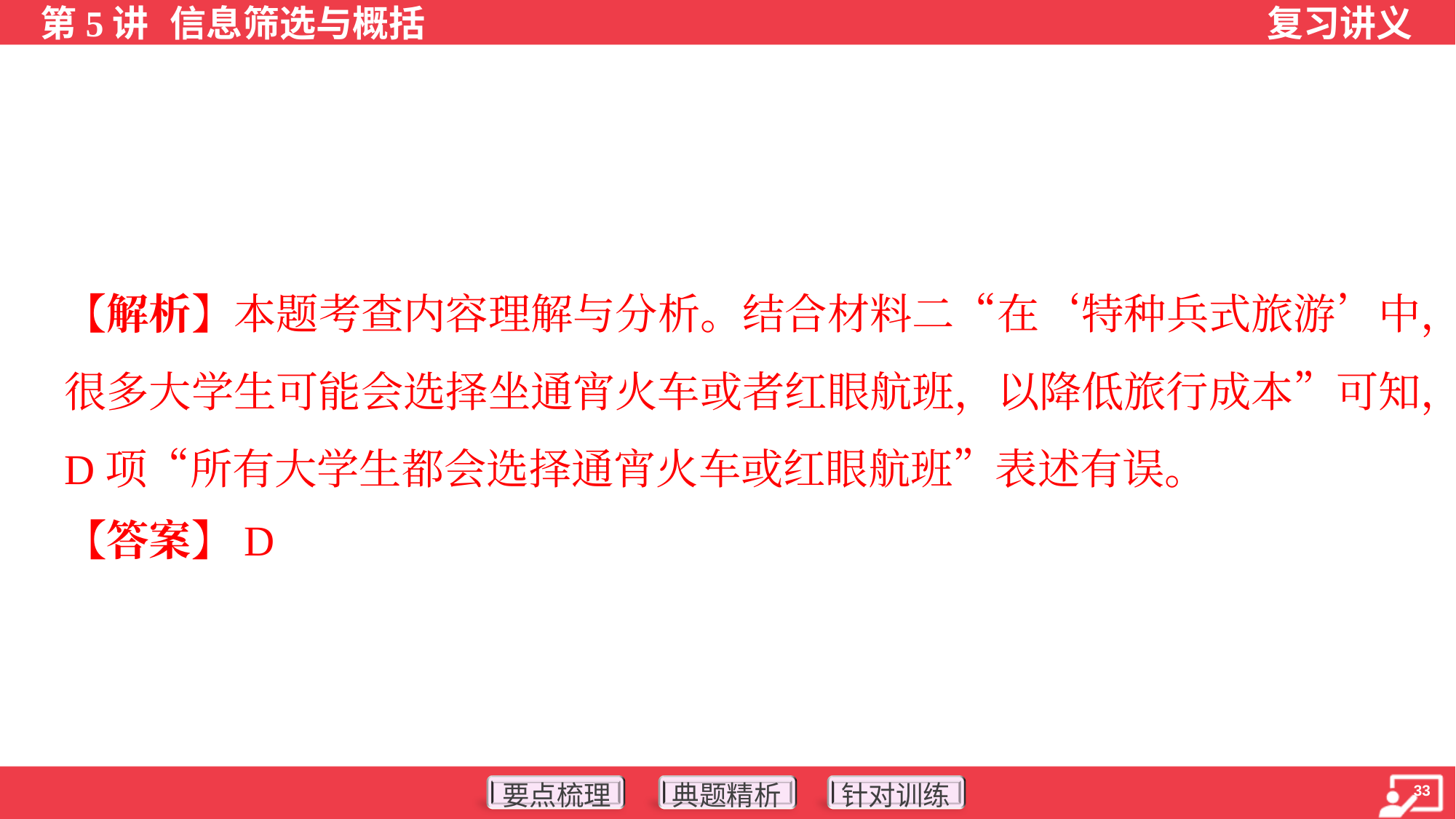

【解析】本题考查内容理解与分析。结合材料二“在‘特种兵式旅游’中，
很多大学生可能会选择坐通宵火车或者红眼航班，以降低旅行成本”可知，
D项“所有大学生都会选择通宵火车或红眼航班”表述有误。
【答案】D